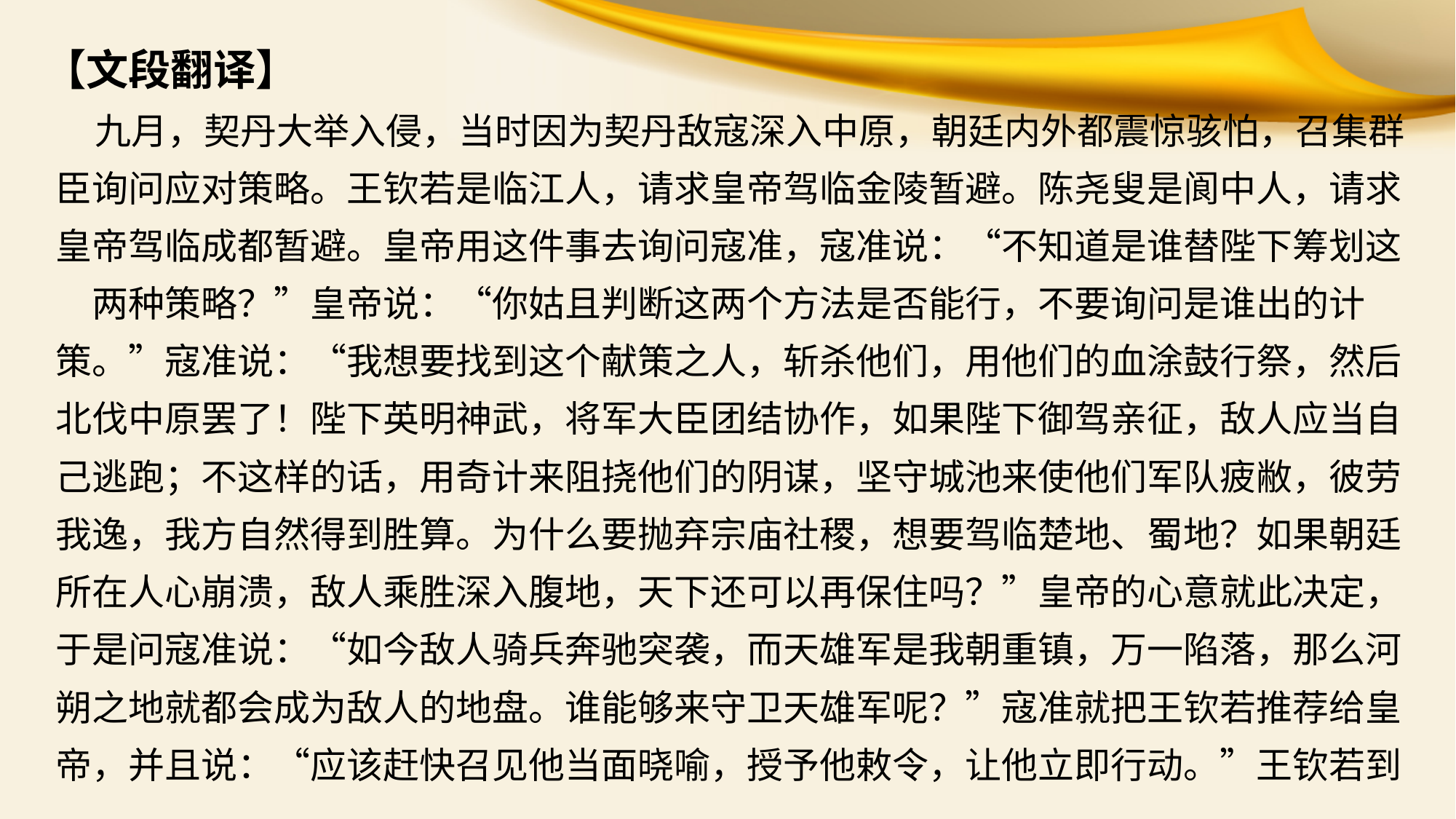

【文段翻译】
    九月，契丹大举入侵，当时因为契丹敌寇深入中原，朝廷内外都震惊骇怕，召集群臣询问应对策略。王钦若是临江人，请求皇帝驾临金陵暂避。陈尧叟是阆中人，请求皇帝驾临成都暂避。皇帝用这件事去询问寇准，寇准说：“不知道是谁替陛下筹划这两种策略？”皇帝说：“你姑且判断这两个方法是否能行，不要询问是谁出的计策。”寇准说：“我想要找到这个献策之人，斩杀他们，用他们的血涂鼓行祭，然后北伐中原罢了！陛下英明神武，将军大臣团结协作，如果陛下御驾亲征，敌人应当自己逃跑；不这样的话，用奇计来阻挠他们的阴谋，坚守城池来使他们军队疲敝，彼劳我逸，我方自然得到胜算。为什么要抛弃宗庙社稷，想要驾临楚地、蜀地？如果朝廷所在人心崩溃，敌人乘胜深入腹地，天下还可以再保住吗？”皇帝的心意就此决定，于是问寇准说：“如今敌人骑兵奔驰突袭，而天雄军是我朝重镇，万一陷落，那么河朔之地就都会成为敌人的地盘。谁能够来守卫天雄军呢？”寇准就把王钦若推荐给皇帝，并且说：“应该赶快召见他当面晓喻，授予他敕令，让他立即行动。”王钦若到